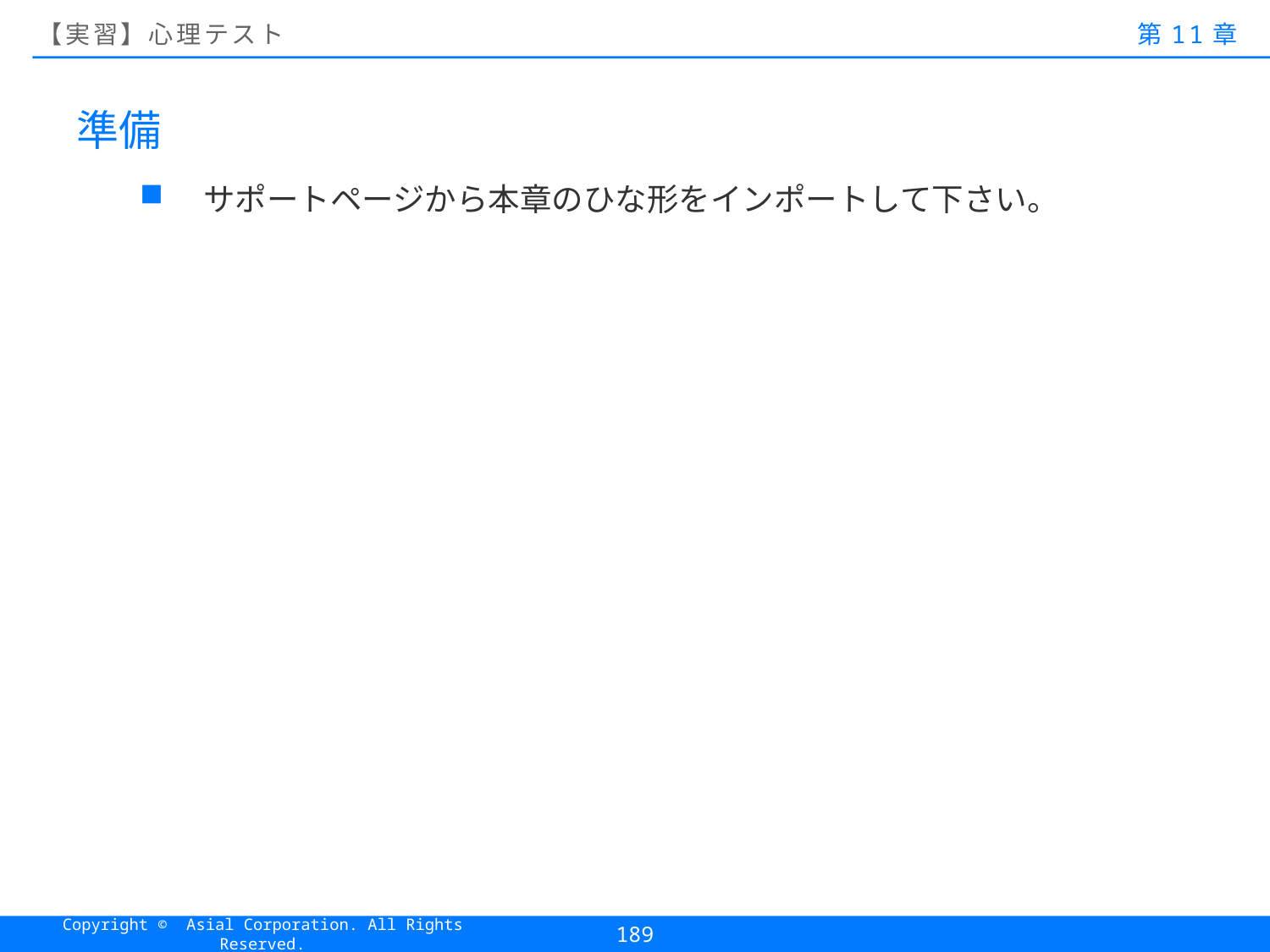

# 【実習】心理テスト
第11章
準備
サポートページから本章のひな形をインポートして下さい。

189